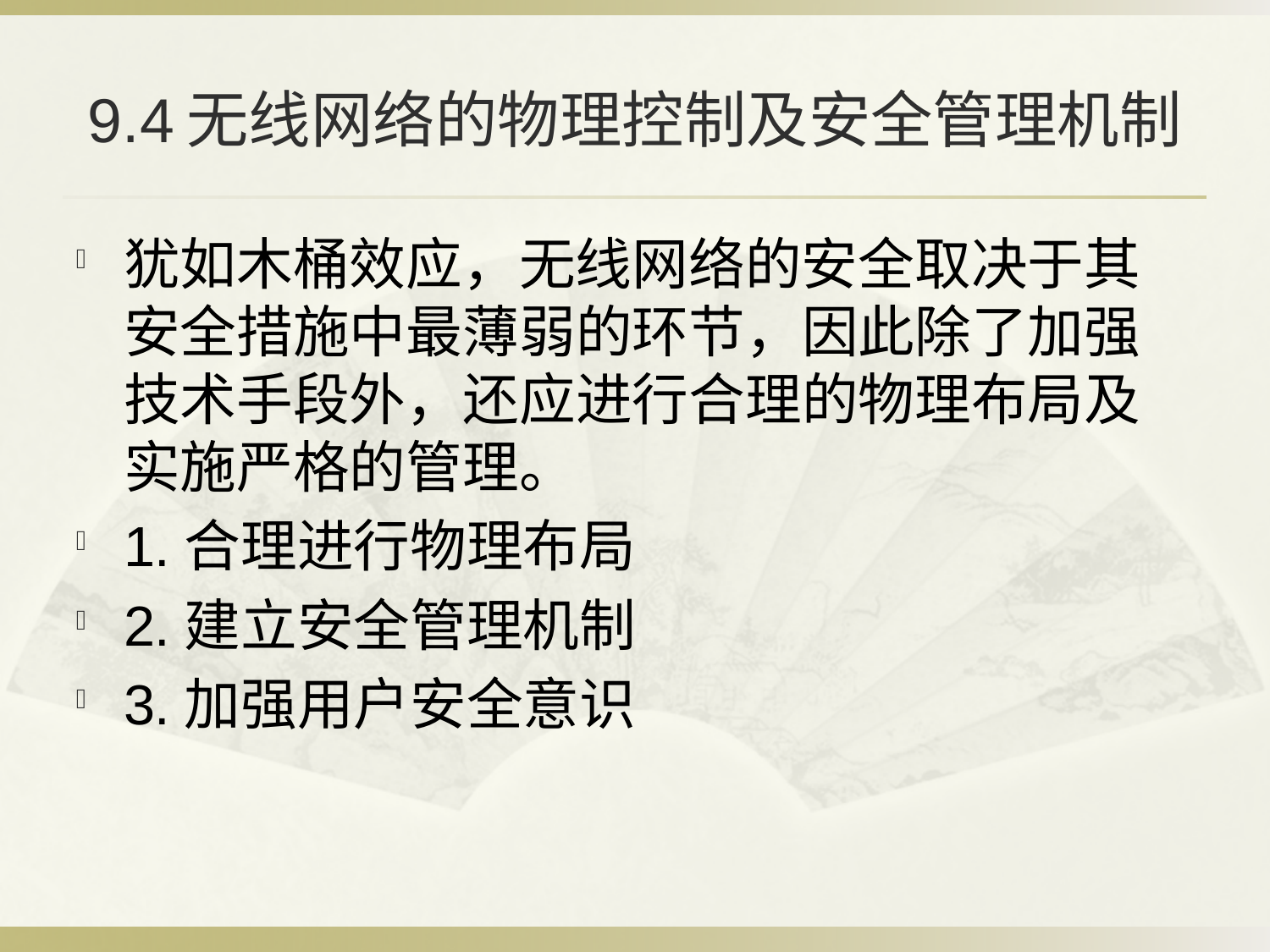

# 9.4无线网络的物理控制及安全管理机制
犹如木桶效应，无线网络的安全取决于其安全措施中最薄弱的环节，因此除了加强技术手段外，还应进行合理的物理布局及实施严格的管理。
1.合理进行物理布局
2.建立安全管理机制
3.加强用户安全意识